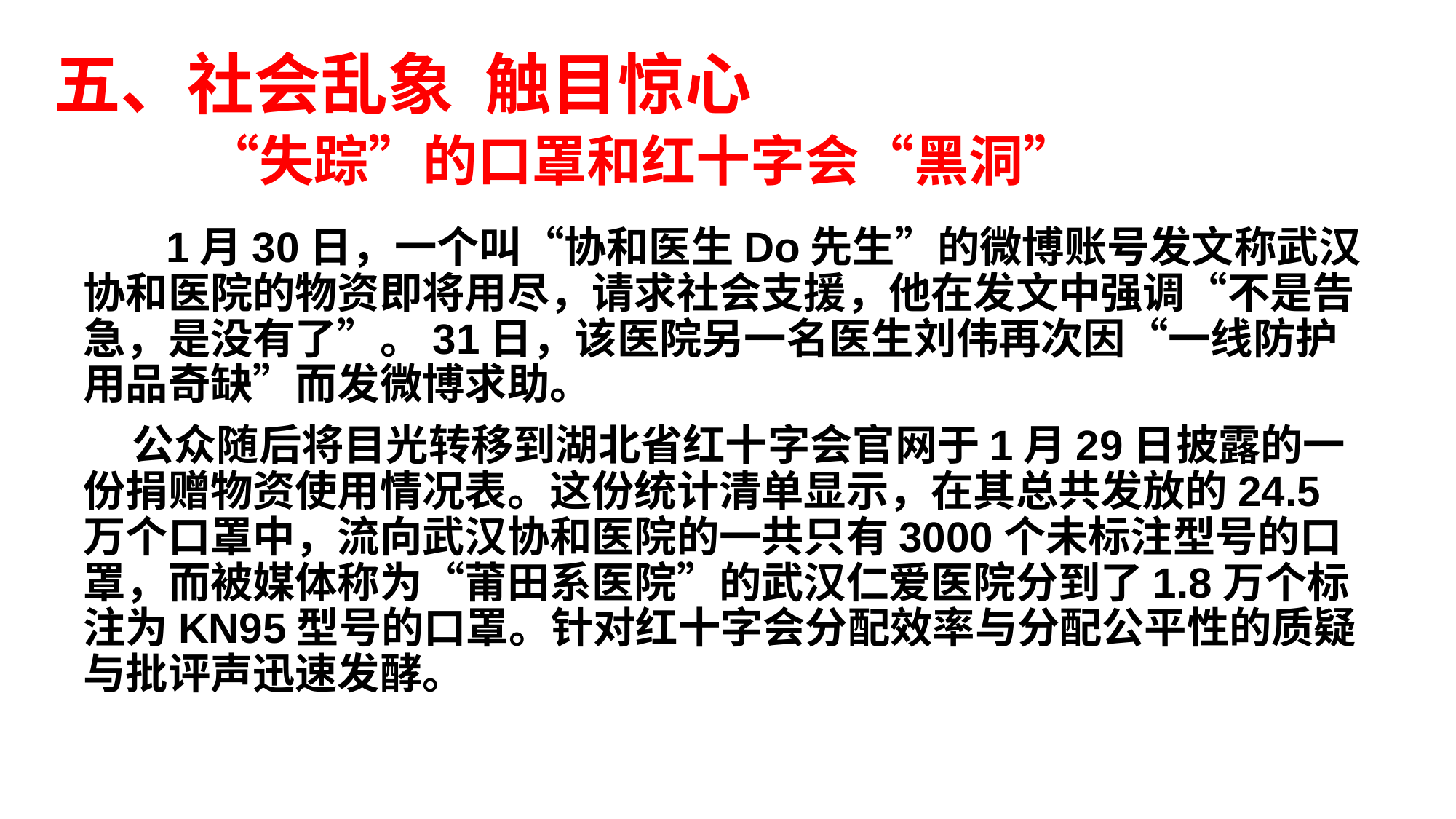

# 五、社会乱象  触目惊心 “失踪”的口罩和红十字会“黑洞”
       1月30日，一个叫“协和医生Do先生”的微博账号发文称武汉协和医院的物资即将用尽，请求社会支援，他在发文中强调“不是告急，是没有了”。31日，该医院另一名医生刘伟再次因“一线防护用品奇缺”而发微博求助。
    公众随后将目光转移到湖北省红十字会官网于1月29日披露的一份捐赠物资使用情况表。这份统计清单显示，在其总共发放的24.5万个口罩中，流向武汉协和医院的一共只有3000个未标注型号的口罩，而被媒体称为“莆田系医院”的武汉仁爱医院分到了1.8万个标注为KN95型号的口罩。针对红十字会分配效率与分配公平性的质疑与批评声迅速发酵。